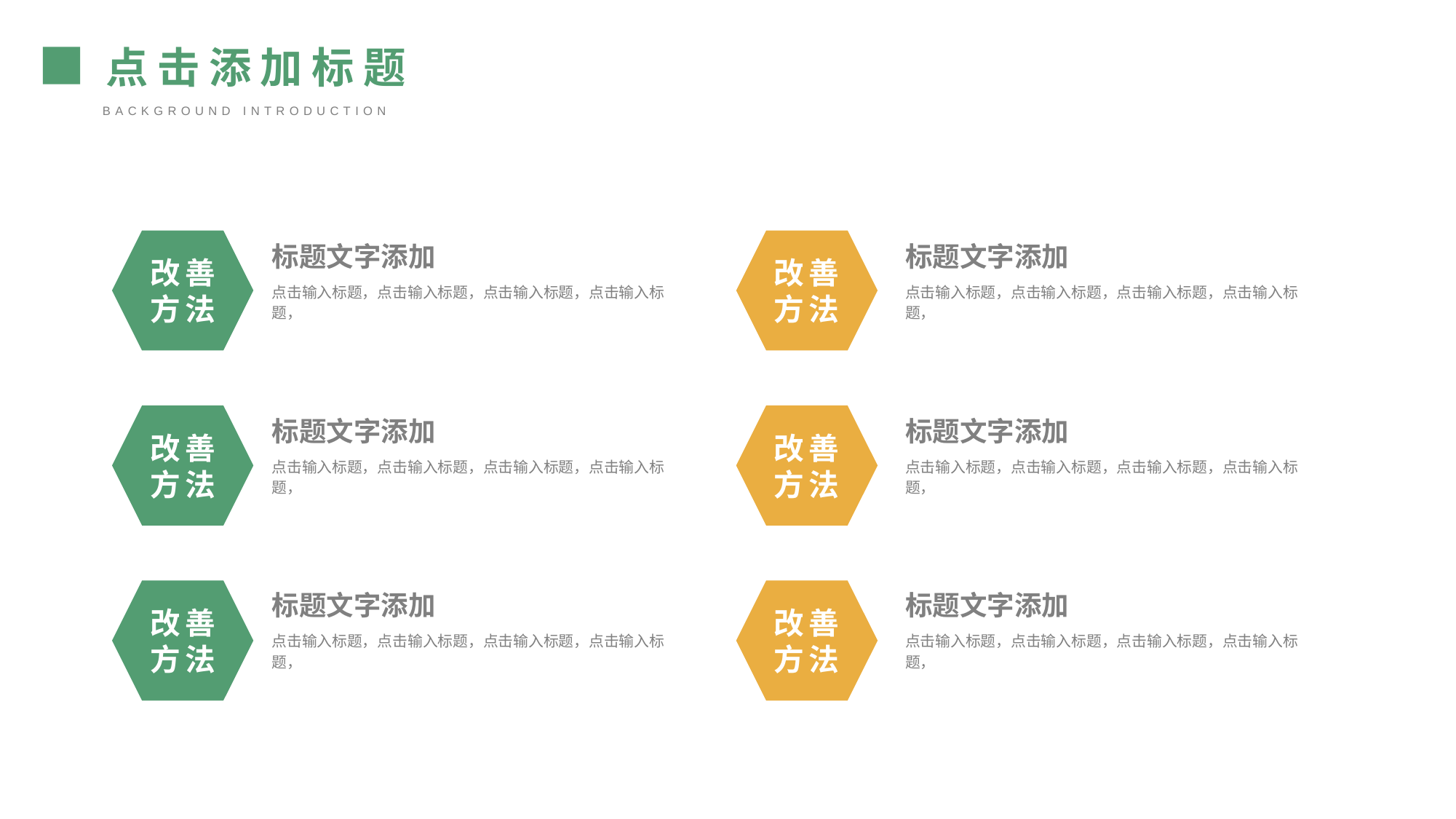

点击添加标题
background introduction

改善
方法
改善
方法
标题文字添加
点击输入标题，点击输入标题，点击输入标题，点击输入标题，
标题文字添加
点击输入标题，点击输入标题，点击输入标题，点击输入标题，
改善
方法
改善
方法
标题文字添加
点击输入标题，点击输入标题，点击输入标题，点击输入标题，
标题文字添加
点击输入标题，点击输入标题，点击输入标题，点击输入标题，
改善
方法
改善
方法
标题文字添加
点击输入标题，点击输入标题，点击输入标题，点击输入标题，
标题文字添加
点击输入标题，点击输入标题，点击输入标题，点击输入标题，